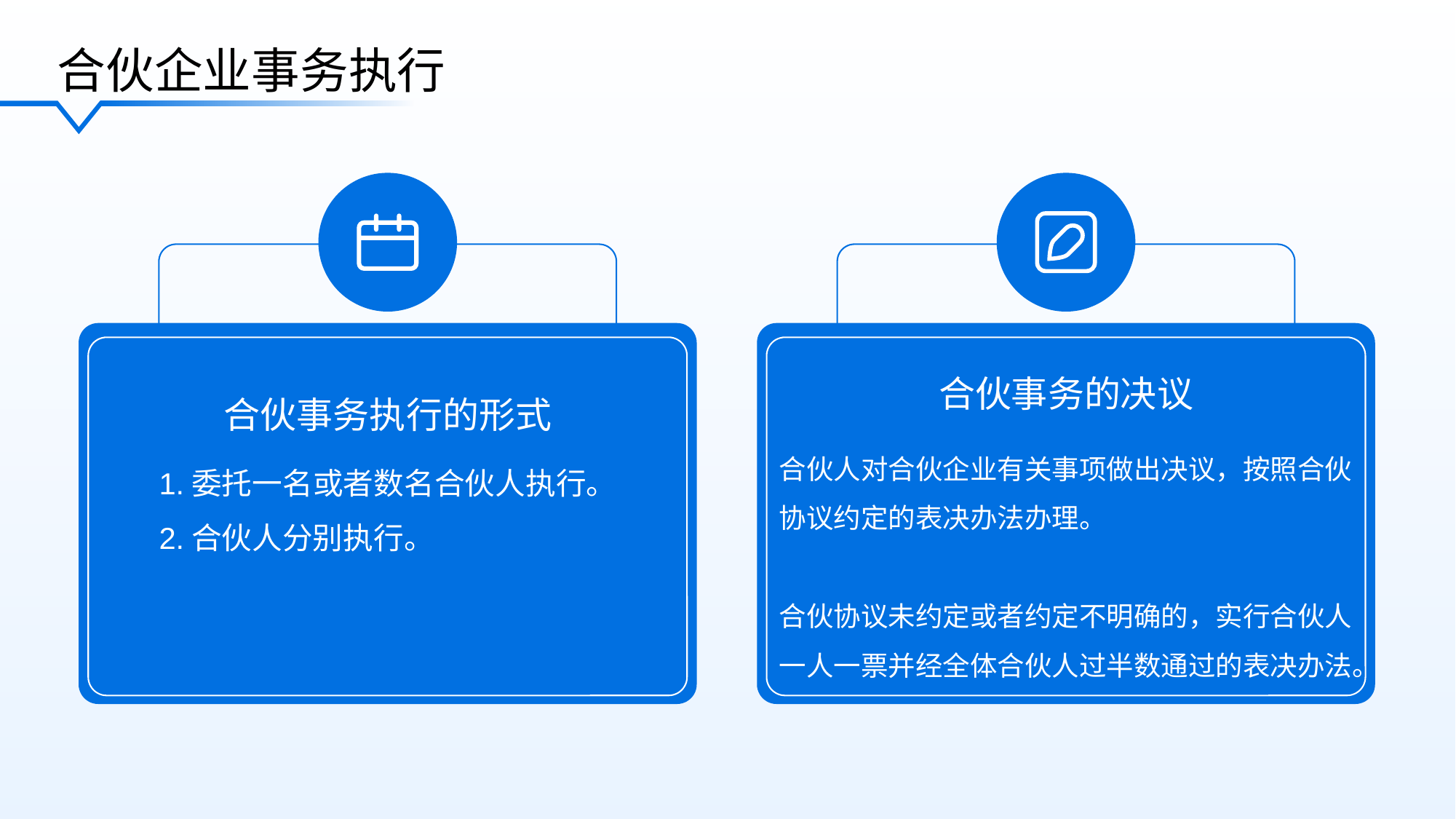

合伙企业事务执行

合伙事务的决议

合伙事务执行的形式

1.委托一名或者数名合伙人执行。
2.合伙人分别执行。
合伙人对合伙企业有关事项做出决议，按照合伙协议约定的表决办法办理。

合伙协议未约定或者约定不明确的，实行合伙人一人一票并经全体合伙人过半数通过的表决办法。